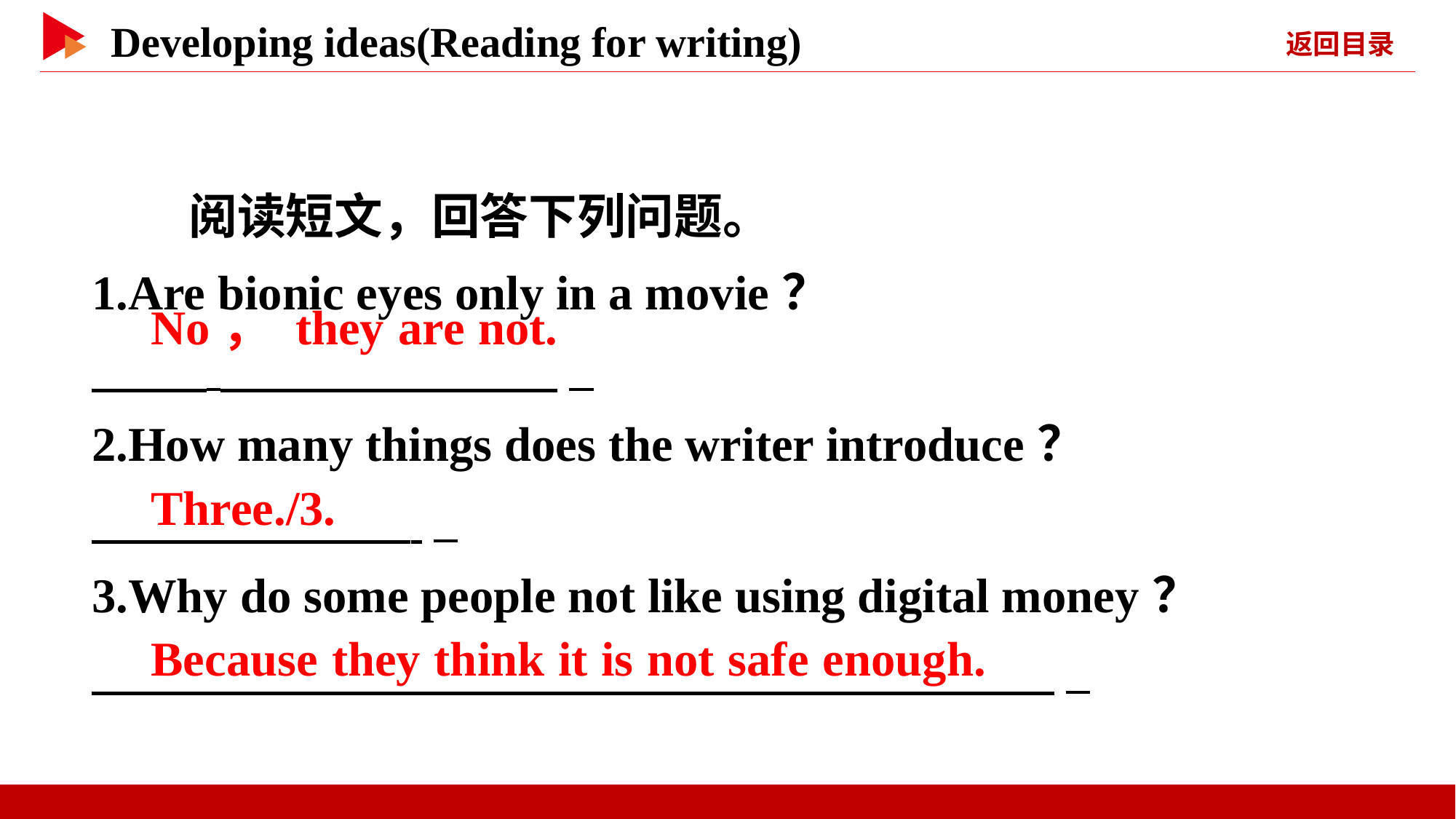

阅读短文，回答下列问题。
1.Are bionic eyes only in a movie？
　                               　  _
2.How many things does the writer introduce？
　                  　   _
3.Why do some people not like using digital money？
　                                                                           　   _
　No， they are not.
　Three./3.
　Because they think it is not safe enough.